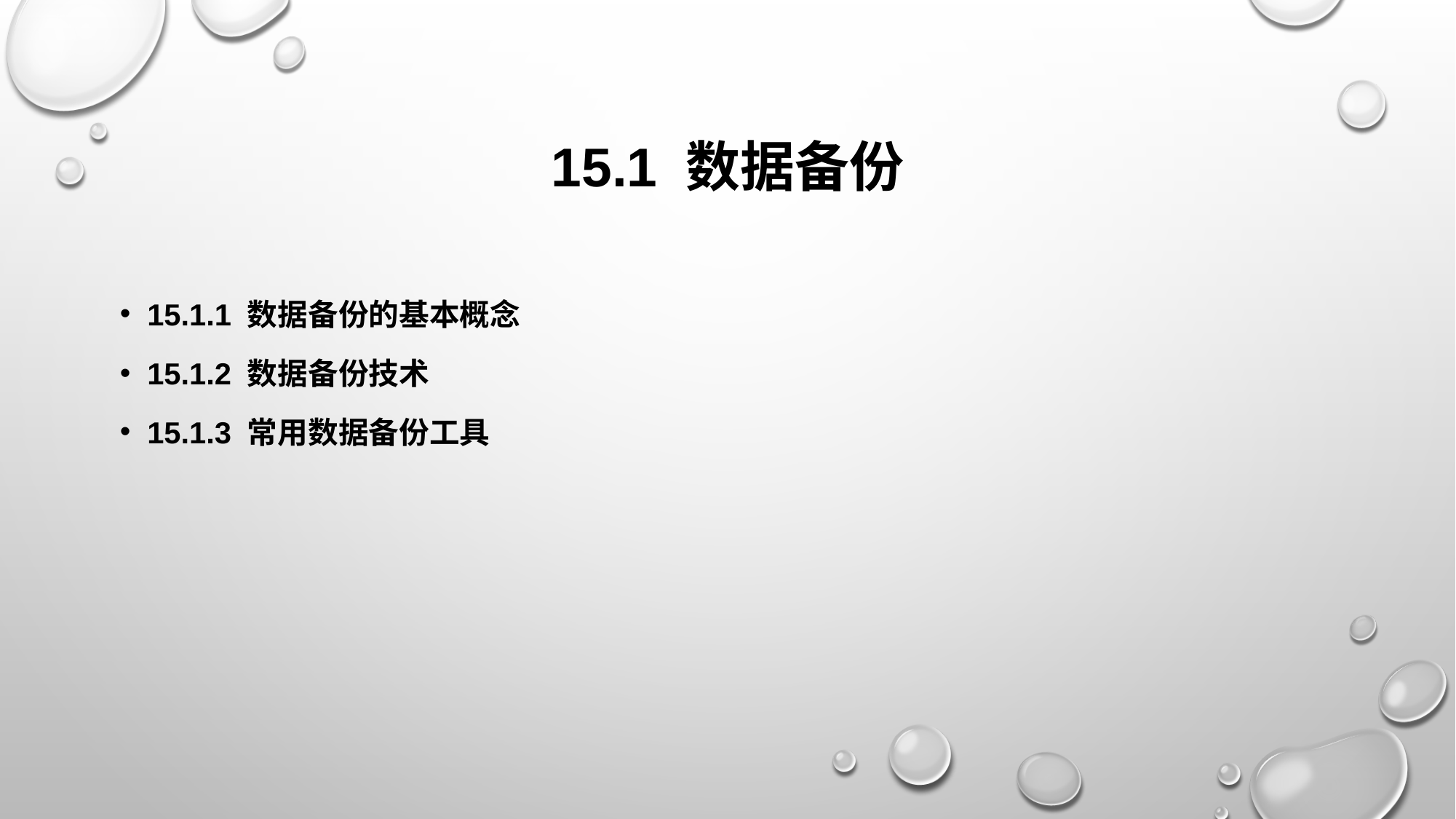

# 15.1 数据备份
15.1.1 数据备份的基本概念
15.1.2 数据备份技术
15.1.3 常用数据备份工具